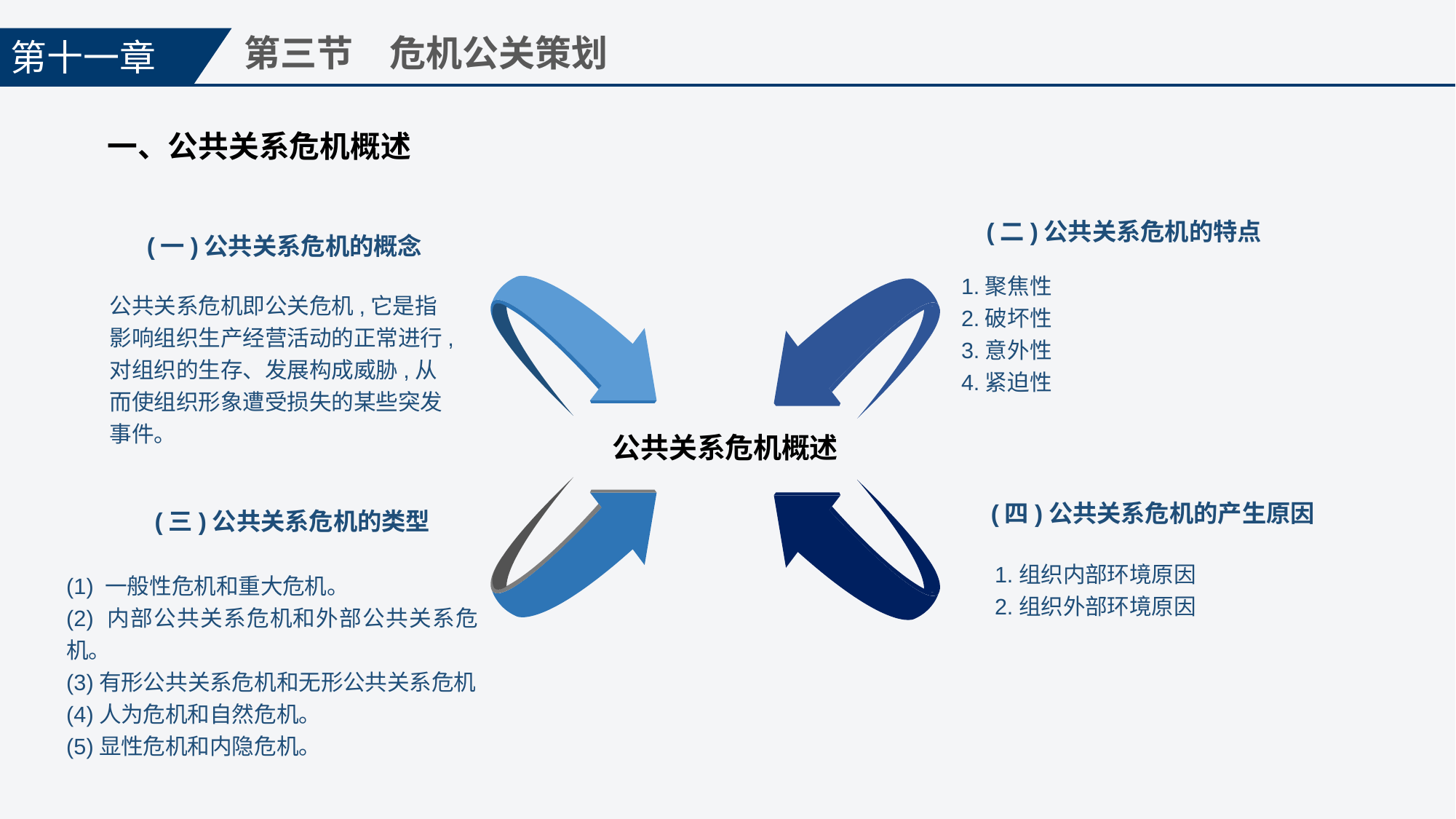

第十一章
第三节　危机公关策划
一、公共关系危机概述
(二)公共关系危机的特点
1.聚焦性
2.破坏性
3.意外性
4.紧迫性
(一)公共关系危机的概念
公共关系危机即公关危机,它是指影响组织生产经营活动的正常进行,对组织的生存、发展构成威胁,从而使组织形象遭受损失的某些突发事件。

公共关系危机概述

(四)公共关系危机的产生原因
1.组织内部环境原因
2.组织外部环境原因

(三)公共关系危机的类型
(1) 一般性危机和重大危机。
(2) 内部公共关系危机和外部公共关系危机。
(3)有形公共关系危机和无形公共关系危机
(4)人为危机和自然危机。
(5)显性危机和内隐危机。